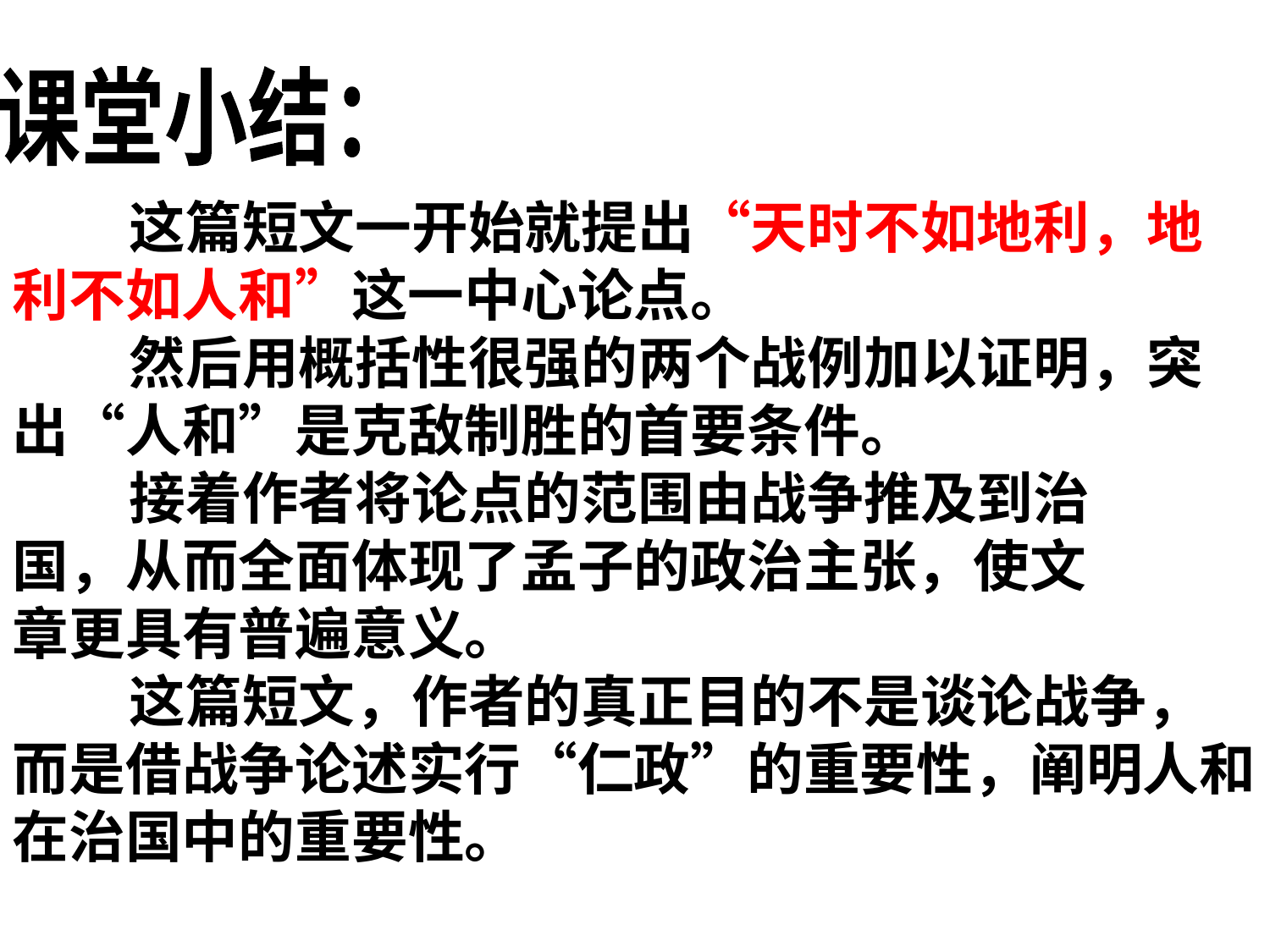

课堂小结：

        这篇短文一开始就提出“天时不如地利，地利不如人和”这一中心论点。
        然后用概括性很强的两个战例加以证明，突出“人和”是克敌制胜的首要条件。
        接着作者将论点的范围由战争推及到治
国，从而全面体现了孟子的政治主张，使文
章更具有普遍意义。
        这篇短文，作者的真正目的不是谈论战争，而是借战争论述实行“仁政”的重要性，阐明人和在治国中的重要性。